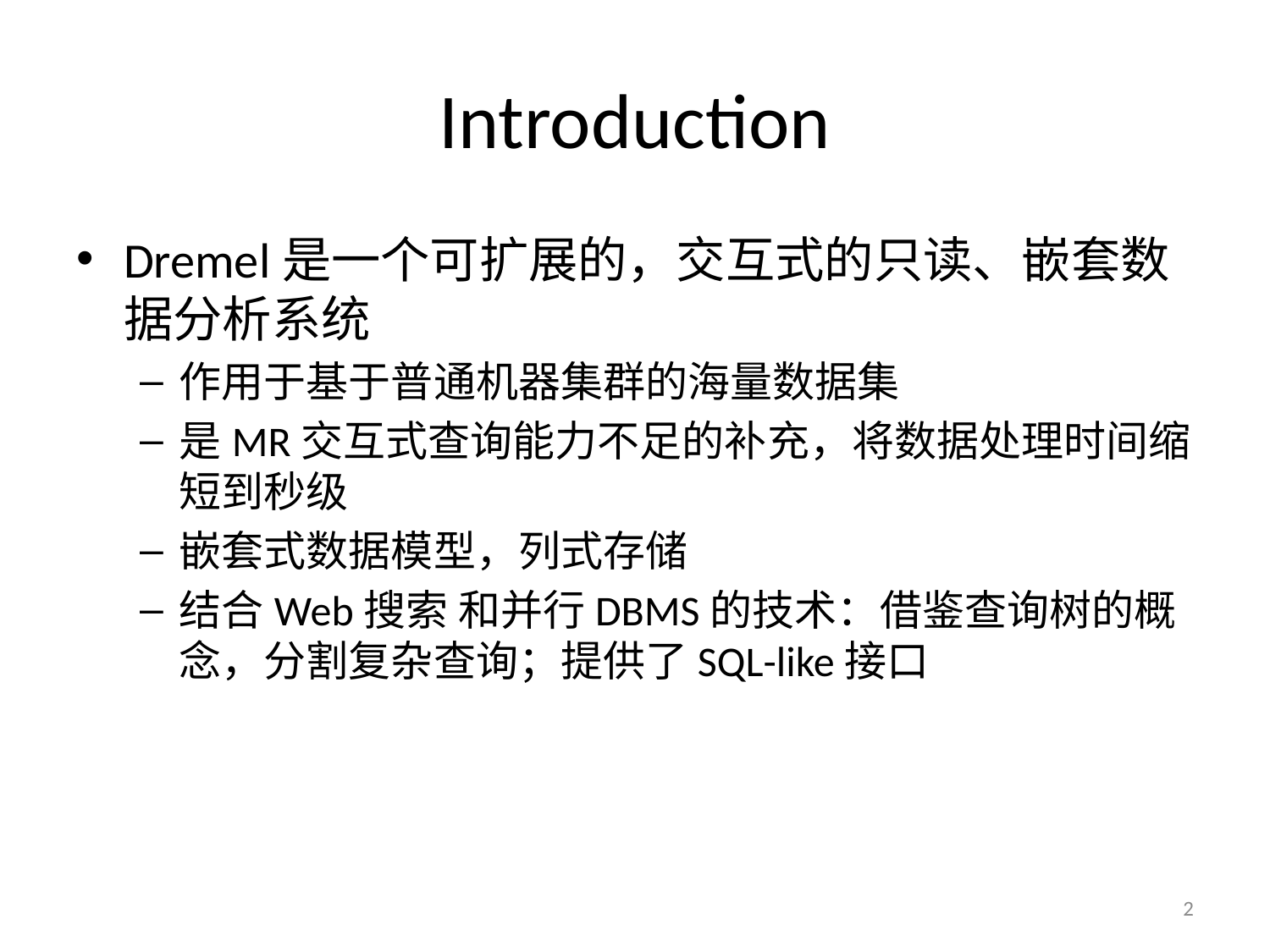

# Introduction
Dremel是一个可扩展的，交互式的只读、嵌套数据分析系统
作用于基于普通机器集群的海量数据集
是MR交互式查询能力不足的补充，将数据处理时间缩短到秒级
嵌套式数据模型，列式存储
结合Web搜索 和并行DBMS的技术：借鉴查询树的概念，分割复杂查询；提供了SQL-like接口
2